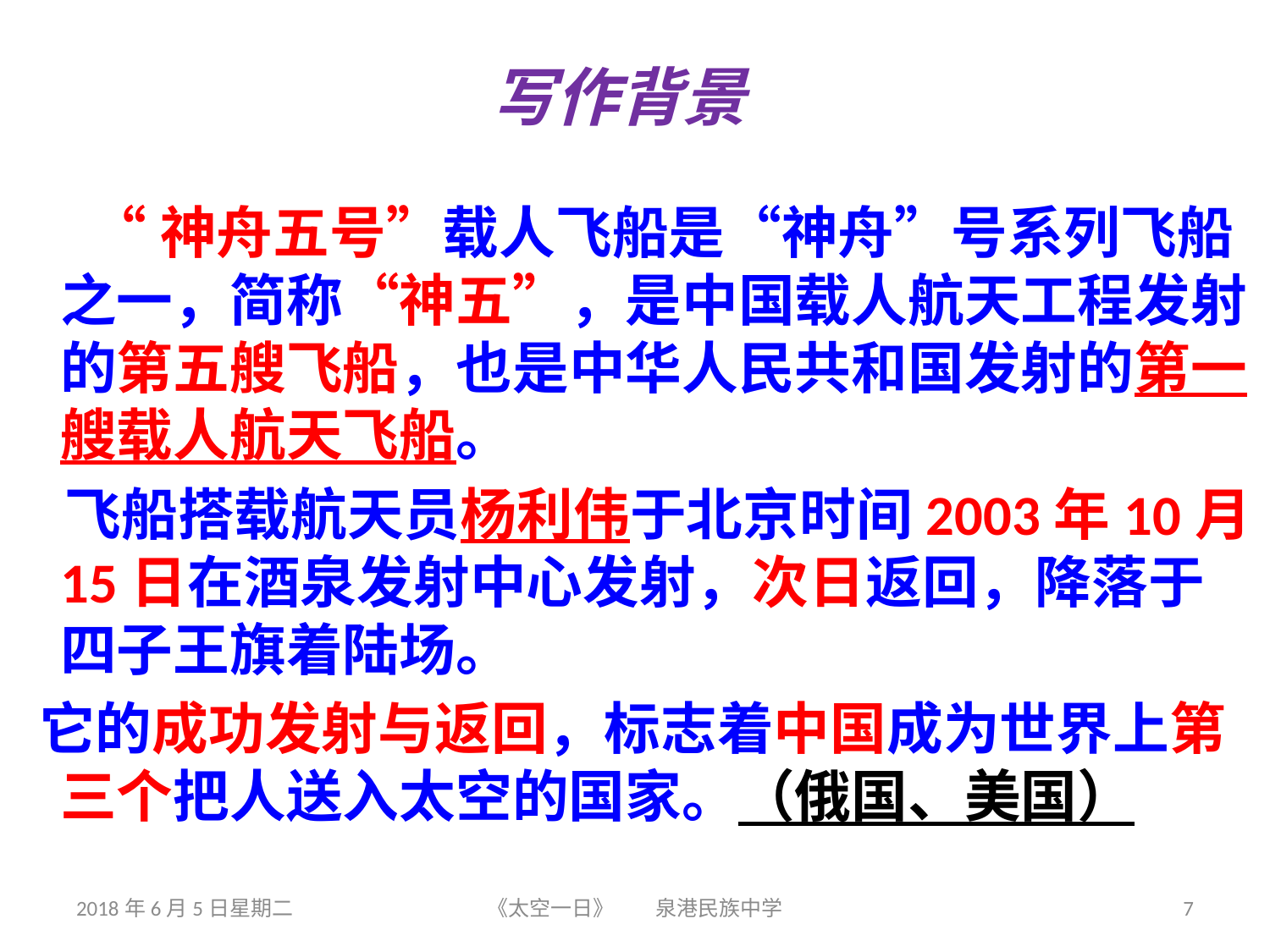

# 写作背景
      “神舟五号”载人飞船是“神舟”号系列飞船之一，简称“神五”，是中国载人航天工程发射的第五艘飞船，也是中华人民共和国发射的第一艘载人航天飞船。
   飞船搭载航天员杨利伟于北京时间2003年10月15日在酒泉发射中心发射，次日返回，降落于四子王旗着陆场。
 它的成功发射与返回，标志着中国成为世界上第三个把人送入太空的国家。（俄国、美国）
2018年6月5日星期二
《太空一日》         泉港民族中学
7